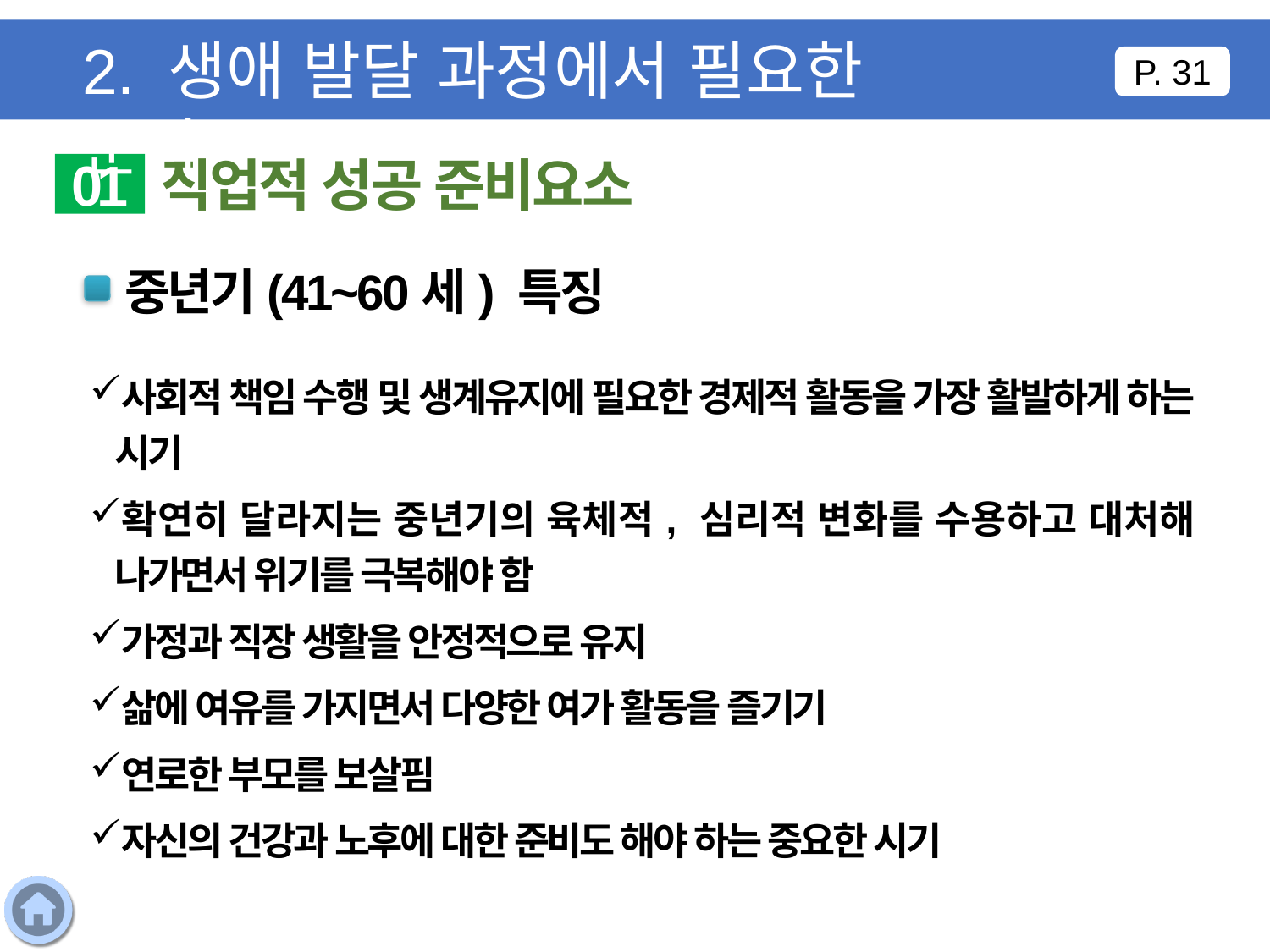

2. 생애 발달 과정에서 필요한 준비
P. 31
직업적 성공 준비요소
01
중년기(41~60세) 특징

사회적 책임 수행 및 생계유지에 필요한 경제적 활동을 가장 활발하게 하는 시기
확연히 달라지는 중년기의 육체적, 심리적 변화를 수용하고 대처해 나가면서 위기를 극복해야 함
가정과 직장 생활을 안정적으로 유지
삶에 여유를 가지면서 다양한 여가 활동을 즐기기
연로한 부모를 보살핌
자신의 건강과 노후에 대한 준비도 해야 하는 중요한 시기